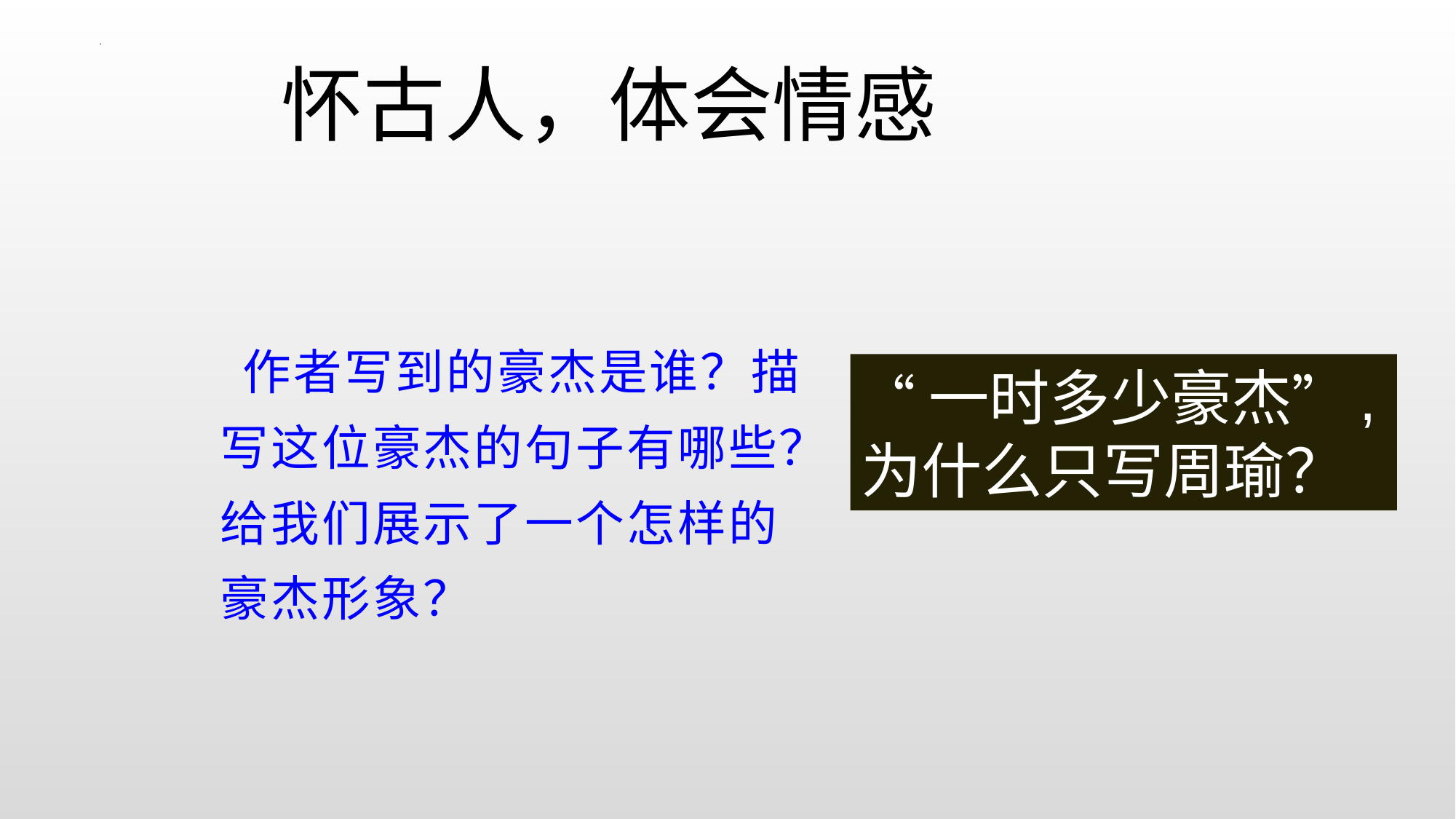

怀古人，体会情感

    作者写到的豪杰是谁？描写这位豪杰的句子有哪些？给我们展示了一个怎样的豪杰形象？
“一时多少豪杰”,为什么只写周瑜？